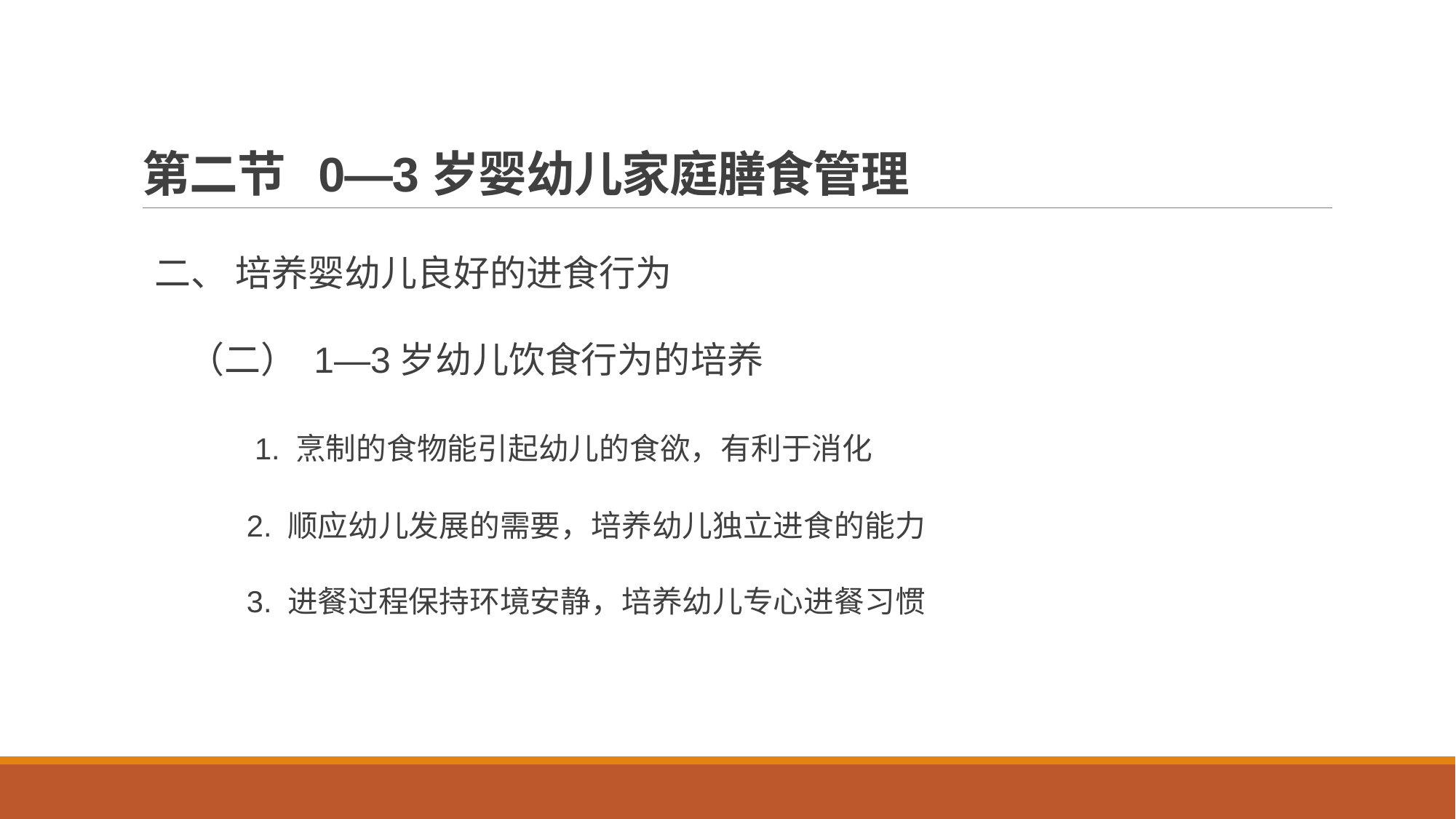

# 第二节  0—3岁婴幼儿家庭膳食管理
二、 培养婴幼儿良好的进食行为
   （二） 1—3岁幼儿饮食行为的培养
          1. 烹制的食物能引起幼儿的食欲，有利于消化
           2. 顺应幼儿发展的需要，培养幼儿独立进食的能力
           3. 进餐过程保持环境安静，培养幼儿专心进餐习惯